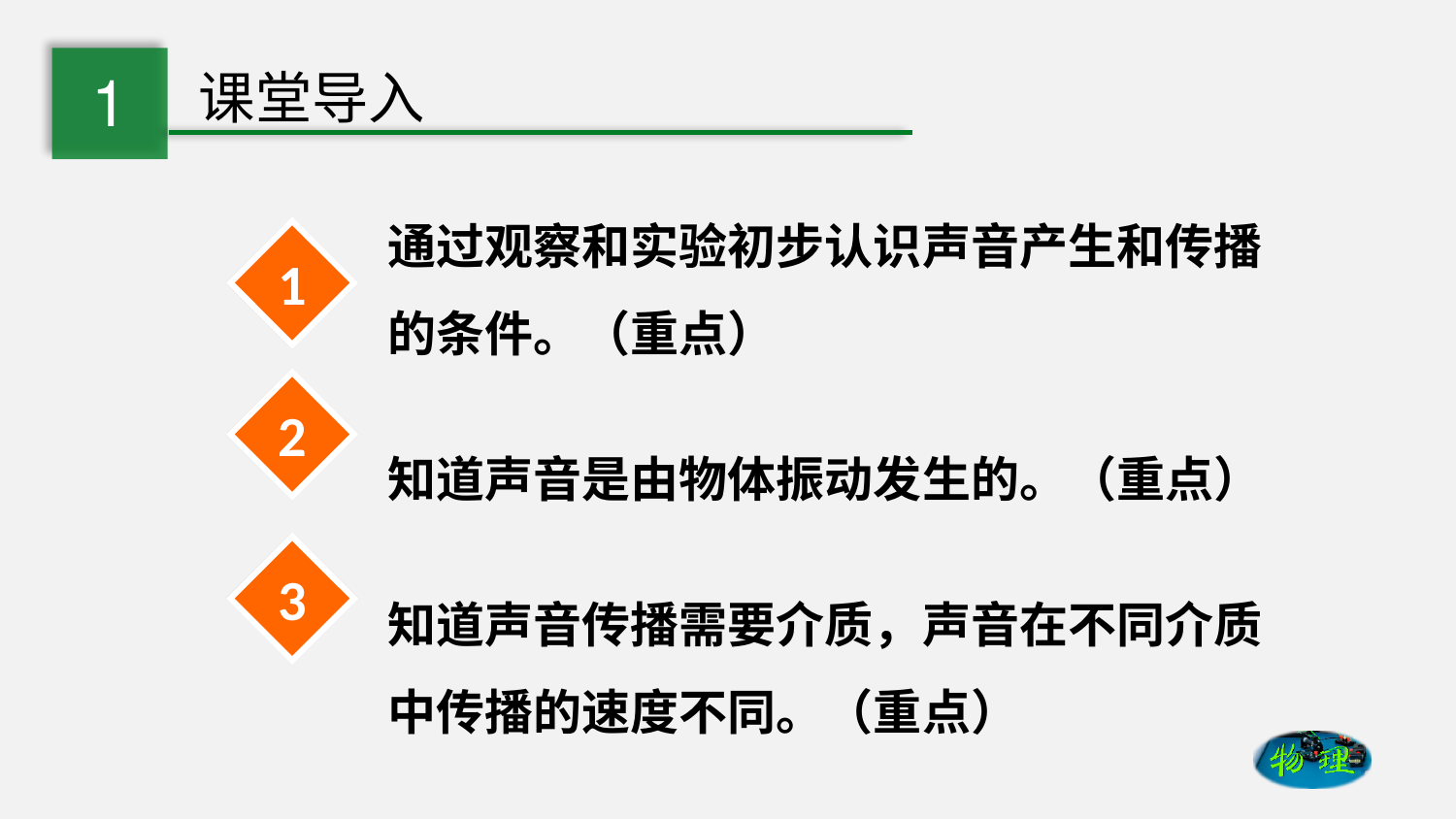

通过观察和实验初步认识声音产生和传播的条件。（重点）
知道声音是由物体振动发生的。（重点）
知道声音传播需要介质，声音在不同介质
中传播的速度不同。（重点）
1
2
3